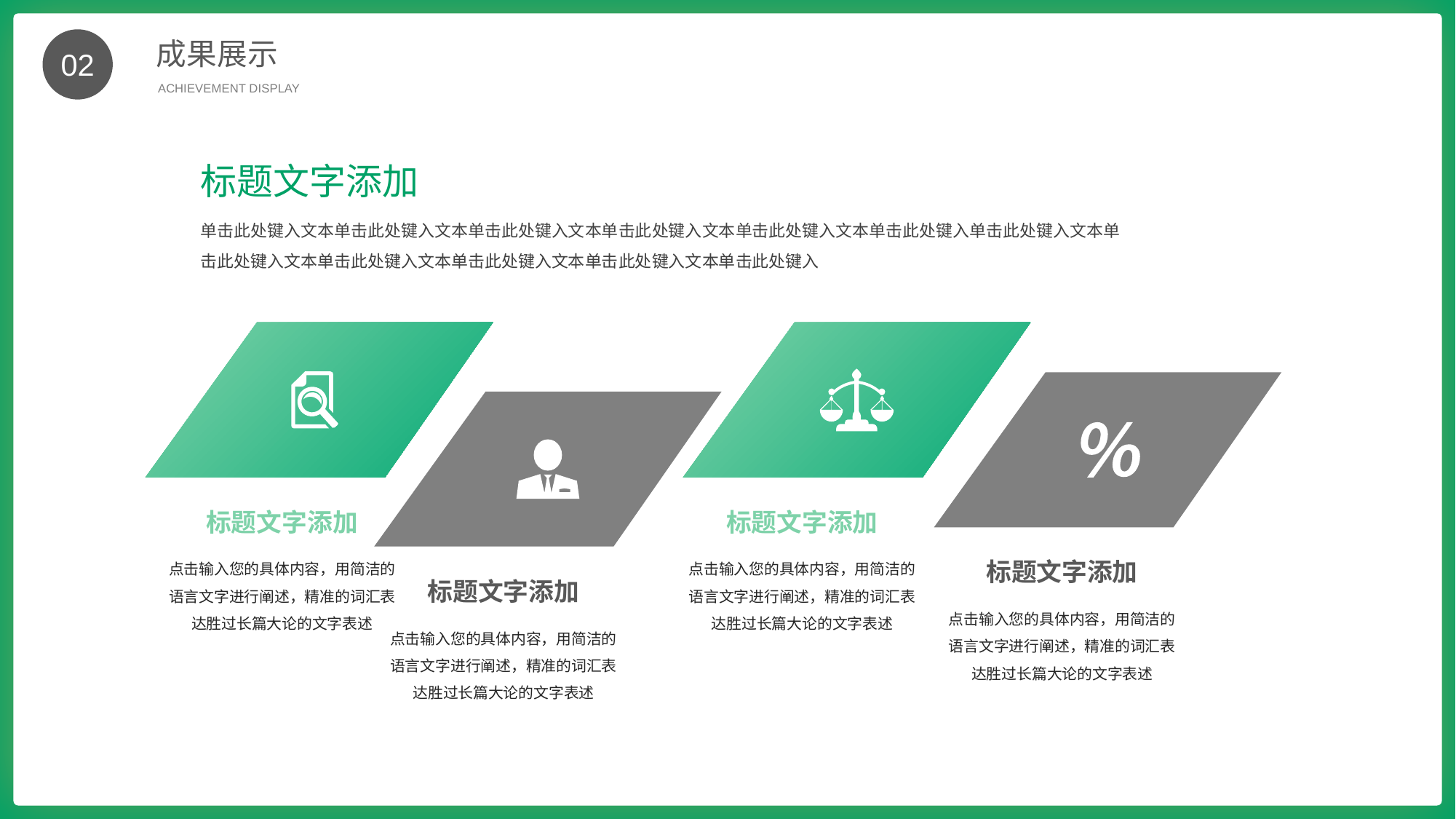

BY YUSHEN

成果展示
ACHIEVEMENT DISPLAY
02
标题文字添加
单击此处键入文本单击此处键入文本单击此处键入文本单击此处键入文本单击此处键入文本单击此处键入单击此处键入文本单击此处键入文本单击此处键入文本单击此处键入文本单击此处键入文本单击此处键入

标题文字添加
点击输入您的具体内容，用简洁的语言文字进行阐述，精准的词汇表达胜过长篇大论的文字表述

标题文字添加
点击输入您的具体内容，用简洁的语言文字进行阐述，精准的词汇表达胜过长篇大论的文字表述

标题文字添加
点击输入您的具体内容，用简洁的语言文字进行阐述，精准的词汇表达胜过长篇大论的文字表述

标题文字添加
点击输入您的具体内容，用简洁的语言文字进行阐述，精准的词汇表达胜过长篇大论的文字表述